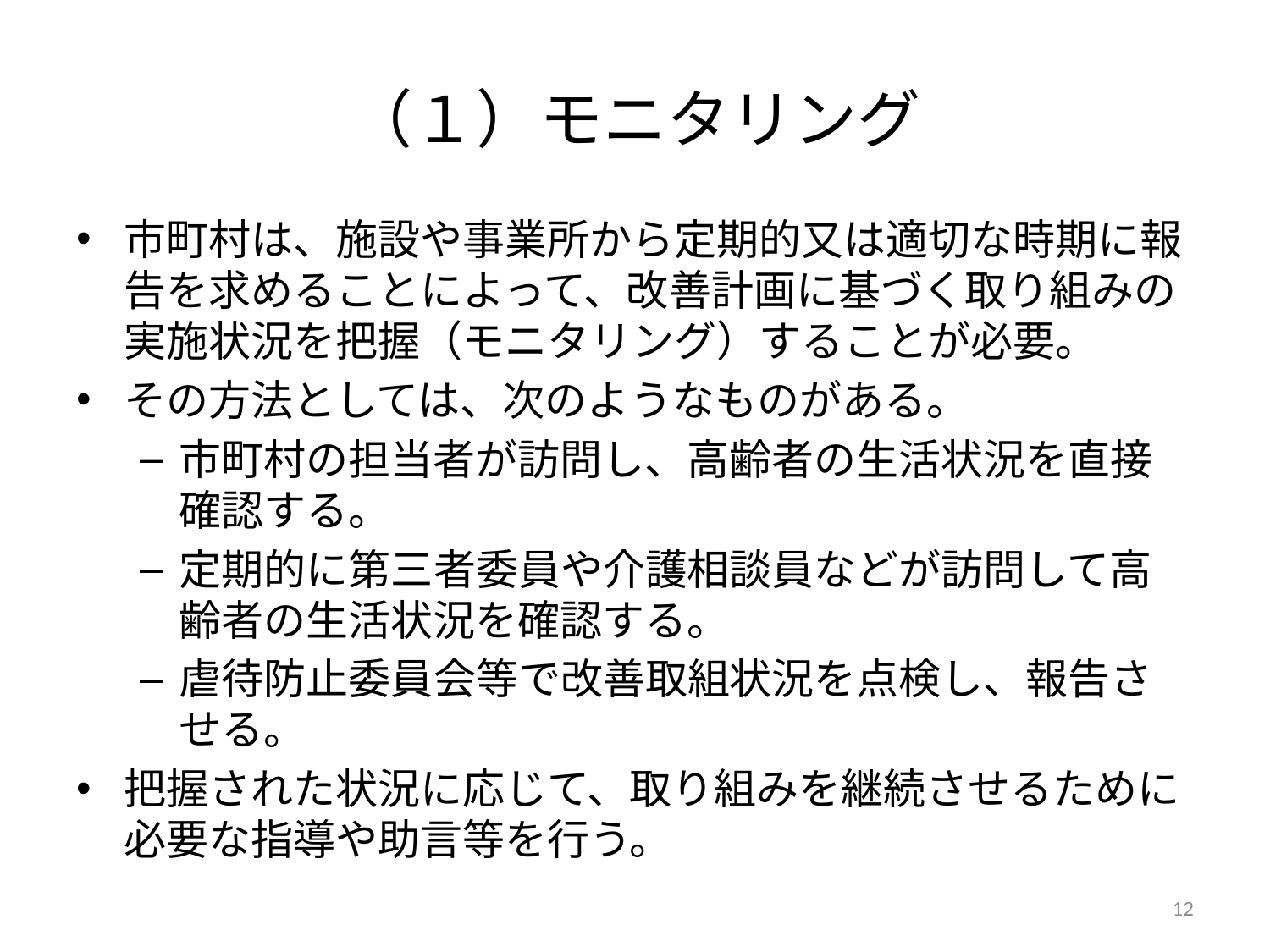

（１）モニタリング
市町村は、施設や事業所から定期的又は適切な時期に報告を求めることによって、改善計画に基づく取り組みの実施状況を把握（モニタリング）することが必要。
その方法としては、次のようなものがある。
市町村の担当者が訪問し、高齢者の生活状況を直接確認する。
定期的に第三者委員や介護相談員などが訪問して高齢者の生活状況を確認する。
虐待防止委員会等で改善取組状況を点検し、報告させる。
把握された状況に応じて、取り組みを継続させるために必要な指導や助言等を行う。

12